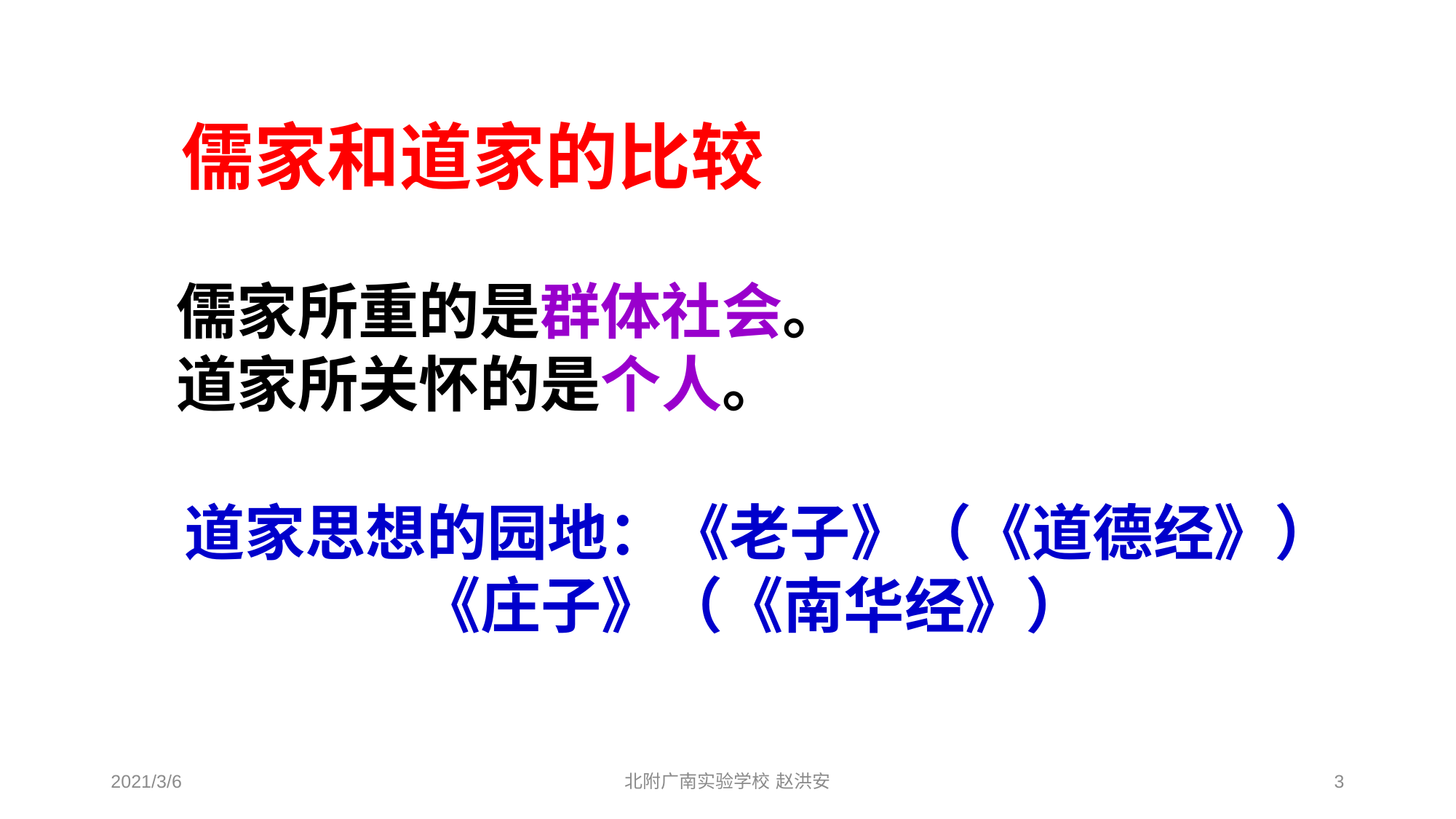

儒家和道家的比较
儒家所重的是群体社会。
道家所关怀的是个人。
道家思想的园地：《老子》（《道德经》）
                《庄子》（《南华经》）

2021/3/6
北附广南实验学校 赵洪安
3